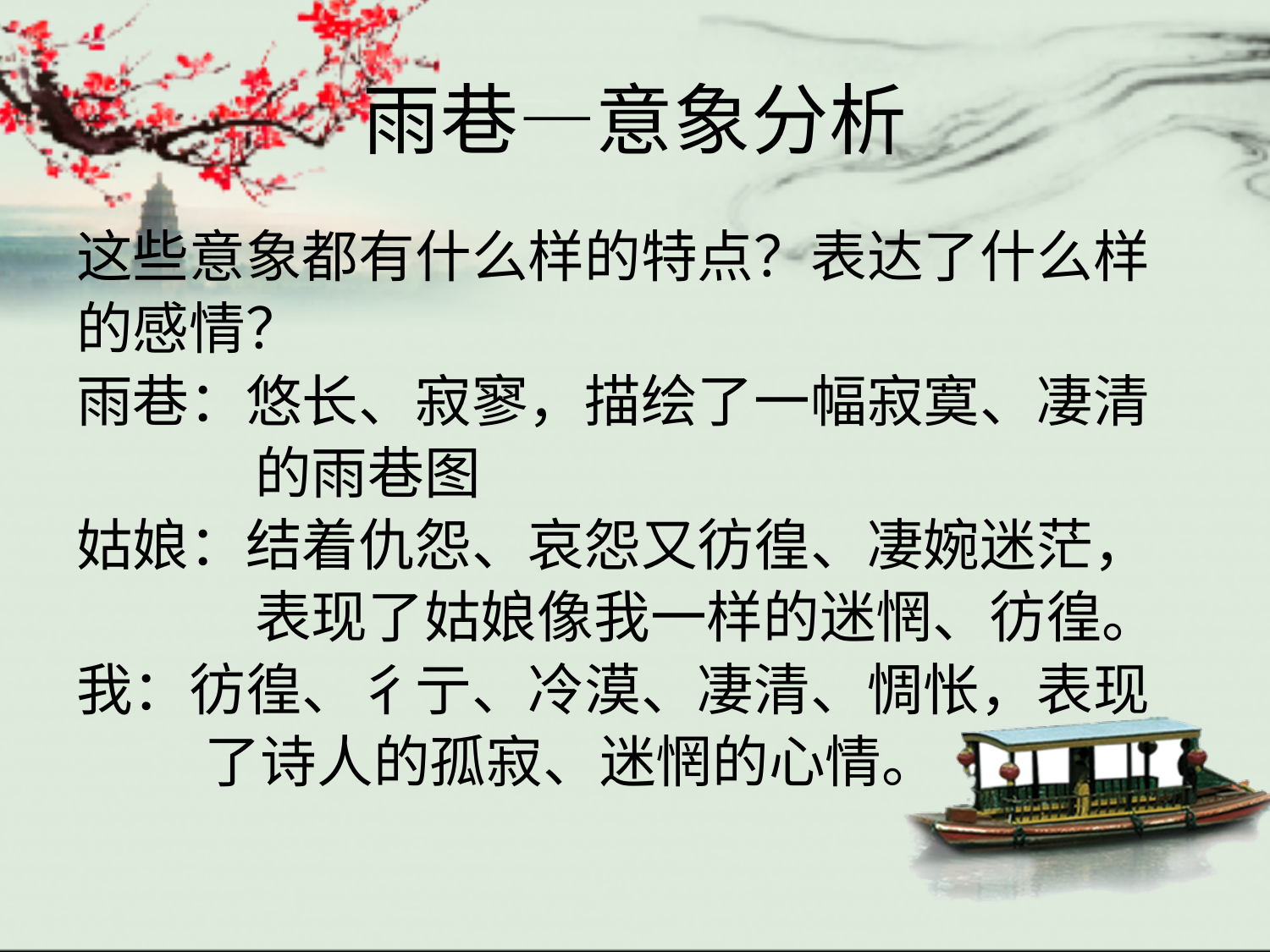

雨巷—意象分析
这些意象都有什么样的特点？表达了什么样
的感情？
雨巷：悠长、寂寥，描绘了一幅寂寞、凄清
             的雨巷图
姑娘：结着仇怨、哀怨又彷徨、凄婉迷茫，
             表现了姑娘像我一样的迷惘、彷徨。
我：彷徨、彳亍、冷漠、凄清、惆怅，表现
         了诗人的孤寂、迷惘的心情。